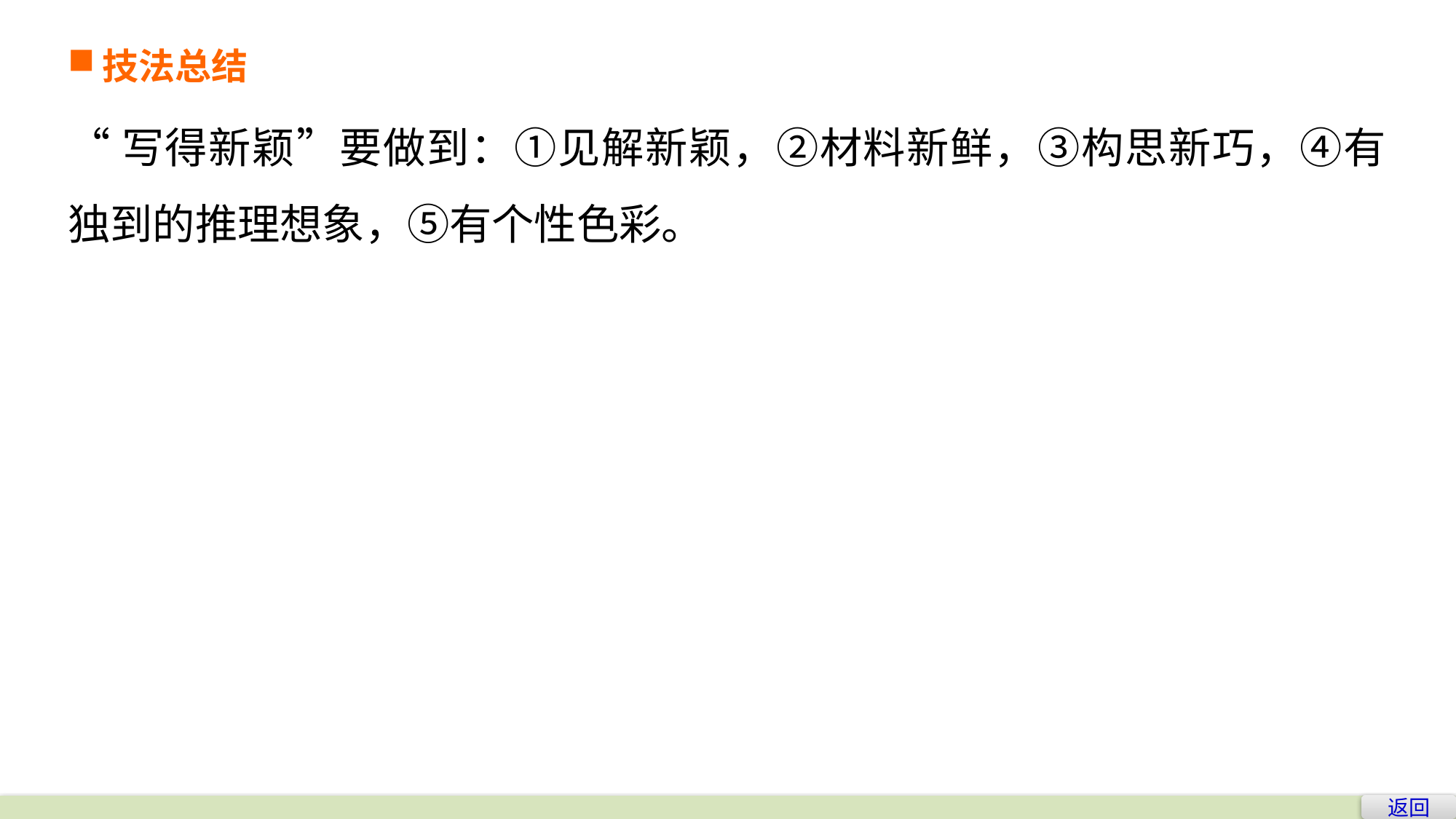

技法总结
“写得新颖”要做到：①见解新颖，②材料新鲜，③构思新巧，④有独到的推理想象，⑤有个性色彩。
返回